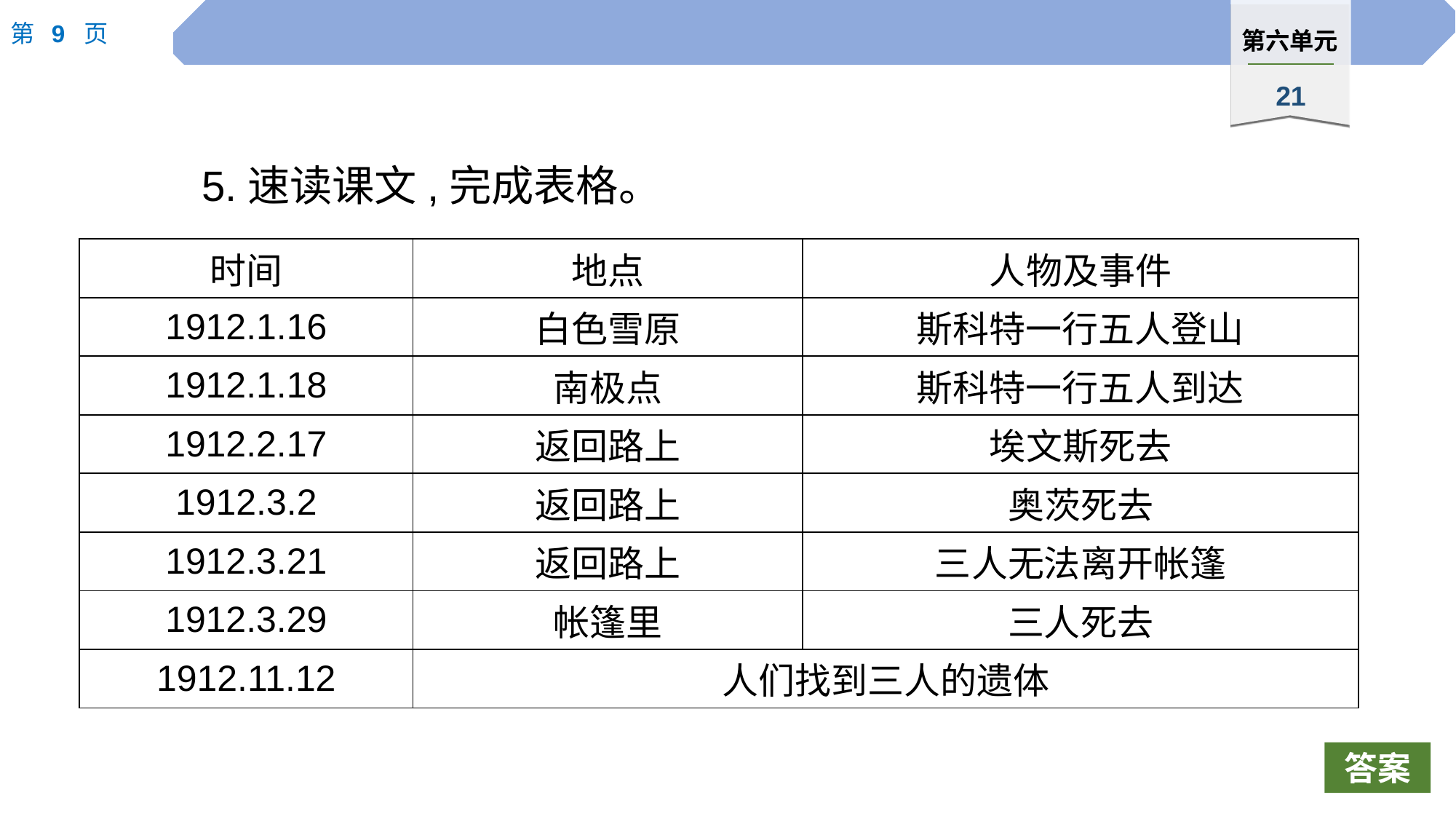

5.速读课文,完成表格。
| 时间 | 地点 | 人物及事件 |
| --- | --- | --- |
| 1912.1.16 | 白色雪原 | 斯科特一行五人登山 |
| 1912.1.18 | 南极点 | 斯科特一行五人到达 |
| 1912.2.17 | 返回路上 | 埃文斯死去 |
| 1912.3.2 | 返回路上 | 奥茨死去 |
| 1912.3.21 | 返回路上 | 三人无法离开帐篷 |
| 1912.3.29 | 帐篷里 | 三人死去 |
| 1912.11.12 | 人们找到三人的遗体 |  |
答案